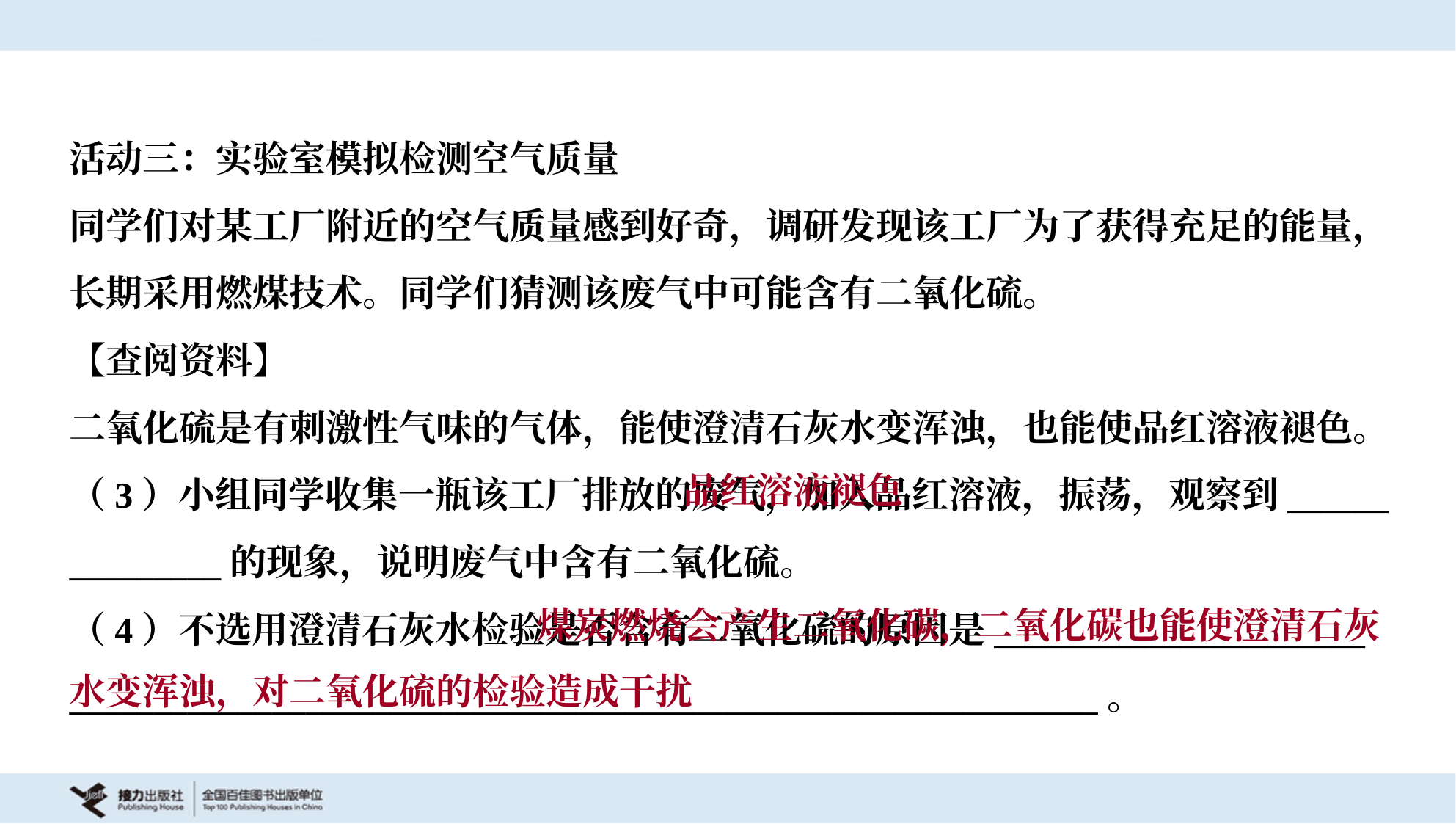

活动三：实验室模拟检测空气质量
同学们对某工厂附近的空气质量感到好奇，调研发现该工厂为了获得充足的能量，
长期采用燃煤技术。同学们猜测该废气中可能含有二氧化硫。
【查阅资料】
二氧化硫是有刺激性气味的气体，能使澄清石灰水变浑浊，也能使品红溶液褪色。
（3）小组同学收集一瓶该工厂排放的废气，加入品红溶液，振荡，观察到______
_________的现象，说明废气中含有二氧化硫。
（4）不选用澄清石灰水检验是否含有二氧化硫的原因是______________________
_____________________________________________________________。
                                                                  品红溶液褪色
                                                  煤炭燃烧会产生二氧化碳，二氧化碳也能使澄清石灰水变浑浊，对二氧化硫的检验造成干扰